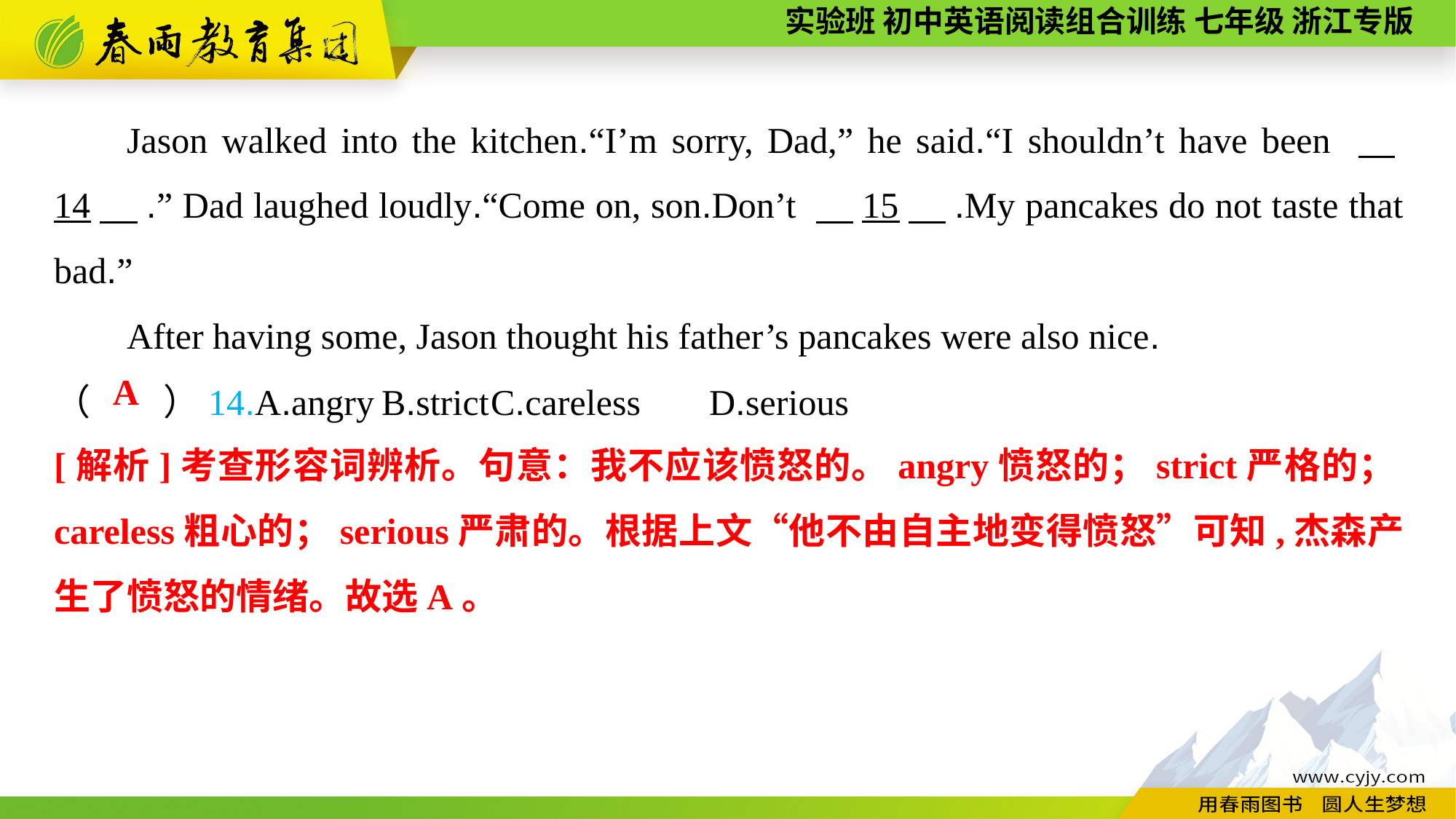

Jason walked into the kitchen.“I’m sorry, Dad,” he said.“I shouldn’t have been 　14　.” Dad laughed loudly.“Come on, son.Don’t 　15　.My pancakes do not taste that bad.”
After having some, Jason thought his father’s pancakes were also nice.
（　　）14.A.angry	B.strict	C.careless	D.serious
A
[解析]考查形容词辨析。句意：我不应该愤怒的。angry愤怒的；strict严格的；careless粗心的；serious严肃的。根据上文“他不由自主地变得愤怒”可知,杰森产生了愤怒的情绪。故选A。